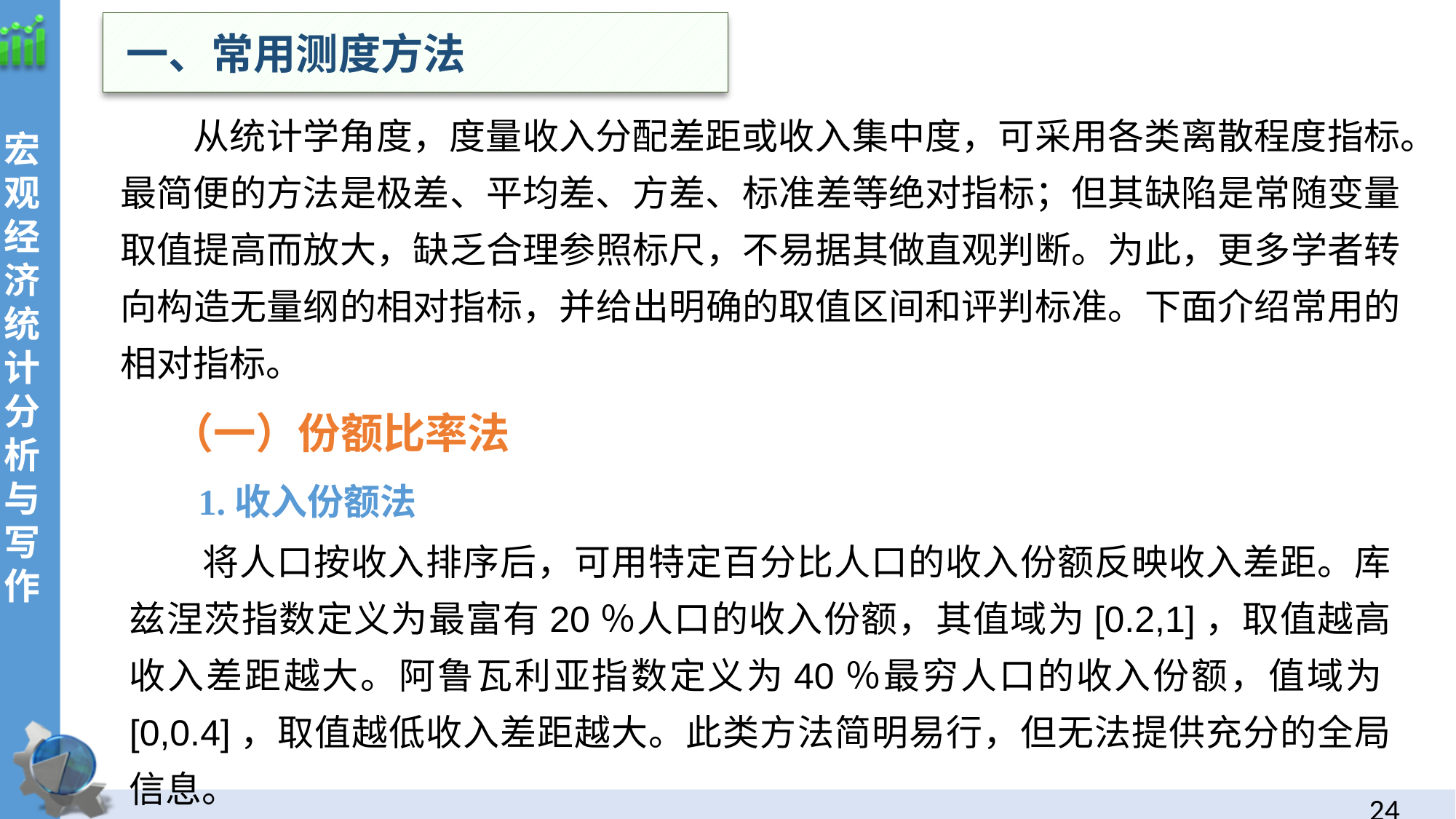

一、常用测度方法
从统计学角度，度量收入分配差距或收入集中度，可采用各类离散程度指标。最简便的方法是极差、平均差、方差、标准差等绝对指标；但其缺陷是常随变量取值提高而放大，缺乏合理参照标尺，不易据其做直观判断。为此，更多学者转向构造无量纲的相对指标，并给出明确的取值区间和评判标准。下面介绍常用的相对指标。

（一）份额比率法
   1.收入份额法
将人口按收入排序后，可用特定百分比人口的收入份额反映收入差距。库兹涅茨指数定义为最富有20％人口的收入份额，其值域为[0.2,1]，取值越高收入差距越大。阿鲁瓦利亚指数定义为40％最穷人口的收入份额，值域为[0,0.4]，取值越低收入差距越大。此类方法简明易行，但无法提供充分的全局信息。

24